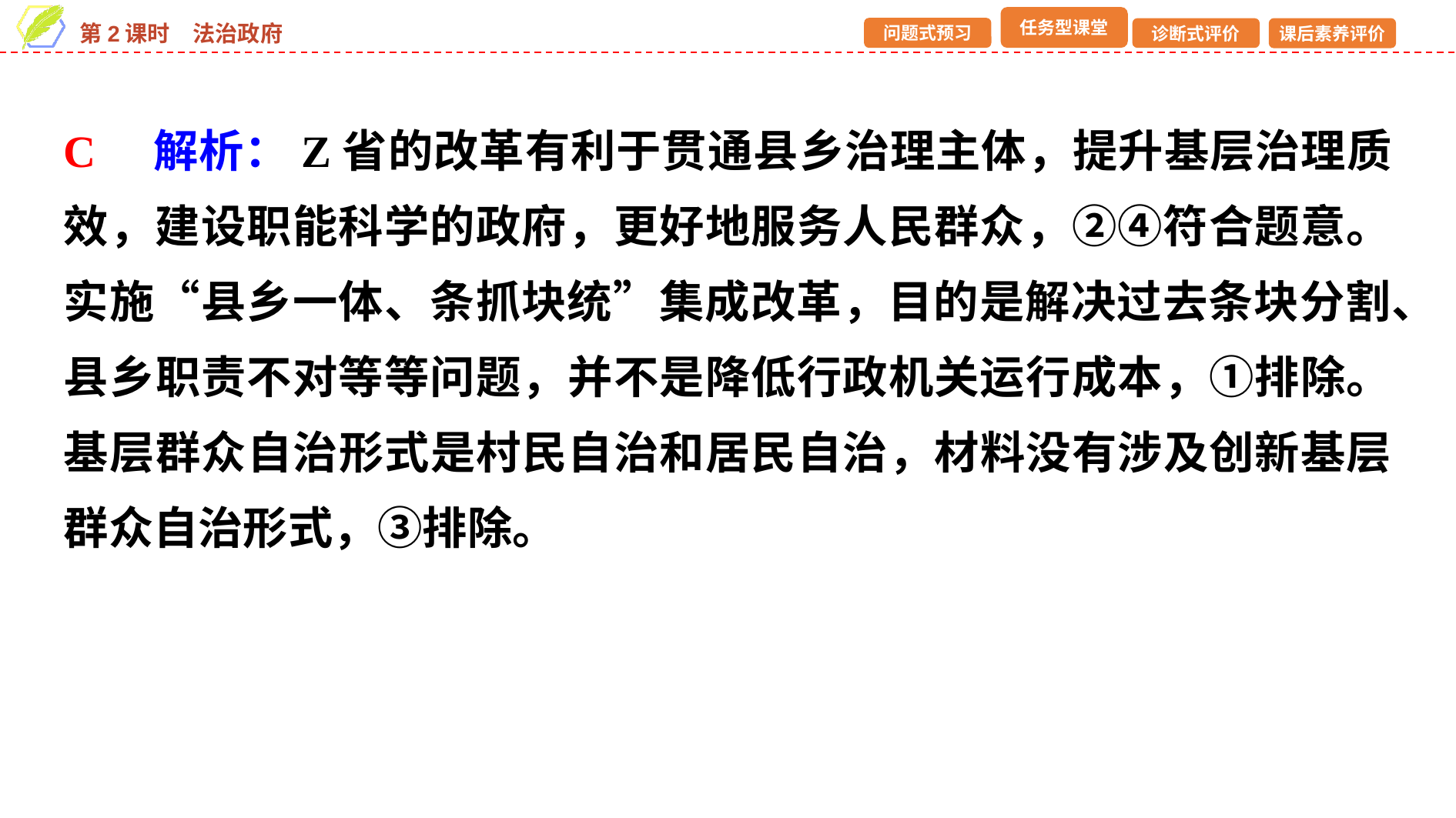

C　解析：Z省的改革有利于贯通县乡治理主体，提升基层治理质效，建设职能科学的政府，更好地服务人民群众，②④符合题意。实施“县乡一体、条抓块统”集成改革，目的是解决过去条块分割、县乡职责不对等等问题，并不是降低行政机关运行成本，①排除。基层群众自治形式是村民自治和居民自治，材料没有涉及创新基层群众自治形式，③排除。